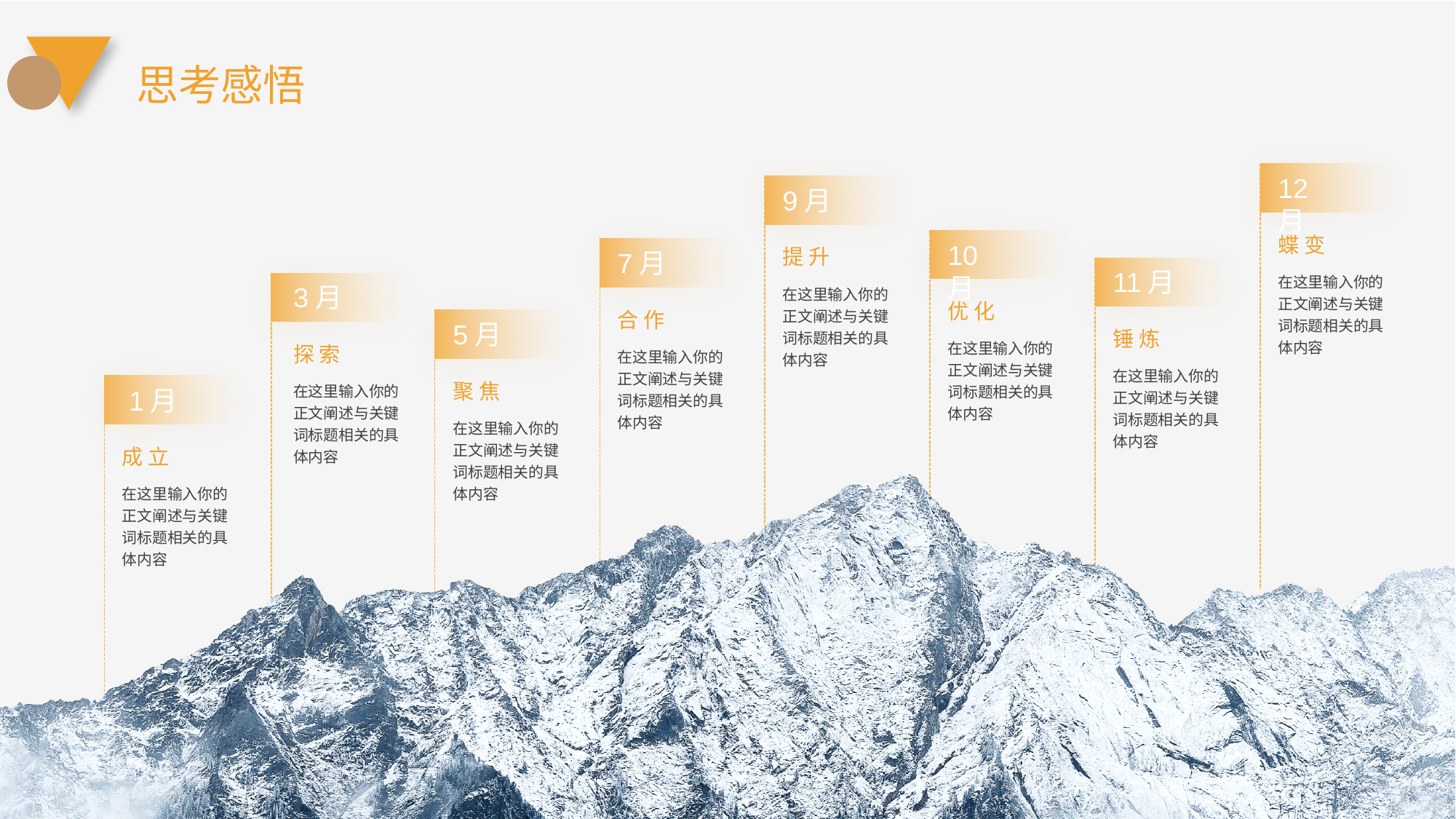

思考感悟
12月
9月
蝶 变
10月
提 升
7月
11月
在这里输入你的正文阐述与关键词标题相关的具体内容
3月
探 索
在这里输入你的正文阐述与关键词标题相关的具体内容
在这里输入你的正文阐述与关键词标题相关的具体内容
优 化
合 作
5月
聚 焦
在这里输入你的正文阐述与关键词标题相关的具体内容
锤 炼
在这里输入你的正文阐述与关键词标题相关的具体内容
在这里输入你的正文阐述与关键词标题相关的具体内容
在这里输入你的正文阐述与关键词标题相关的具体内容
1月
成 立
在这里输入你的正文阐述与关键词标题相关的具体内容